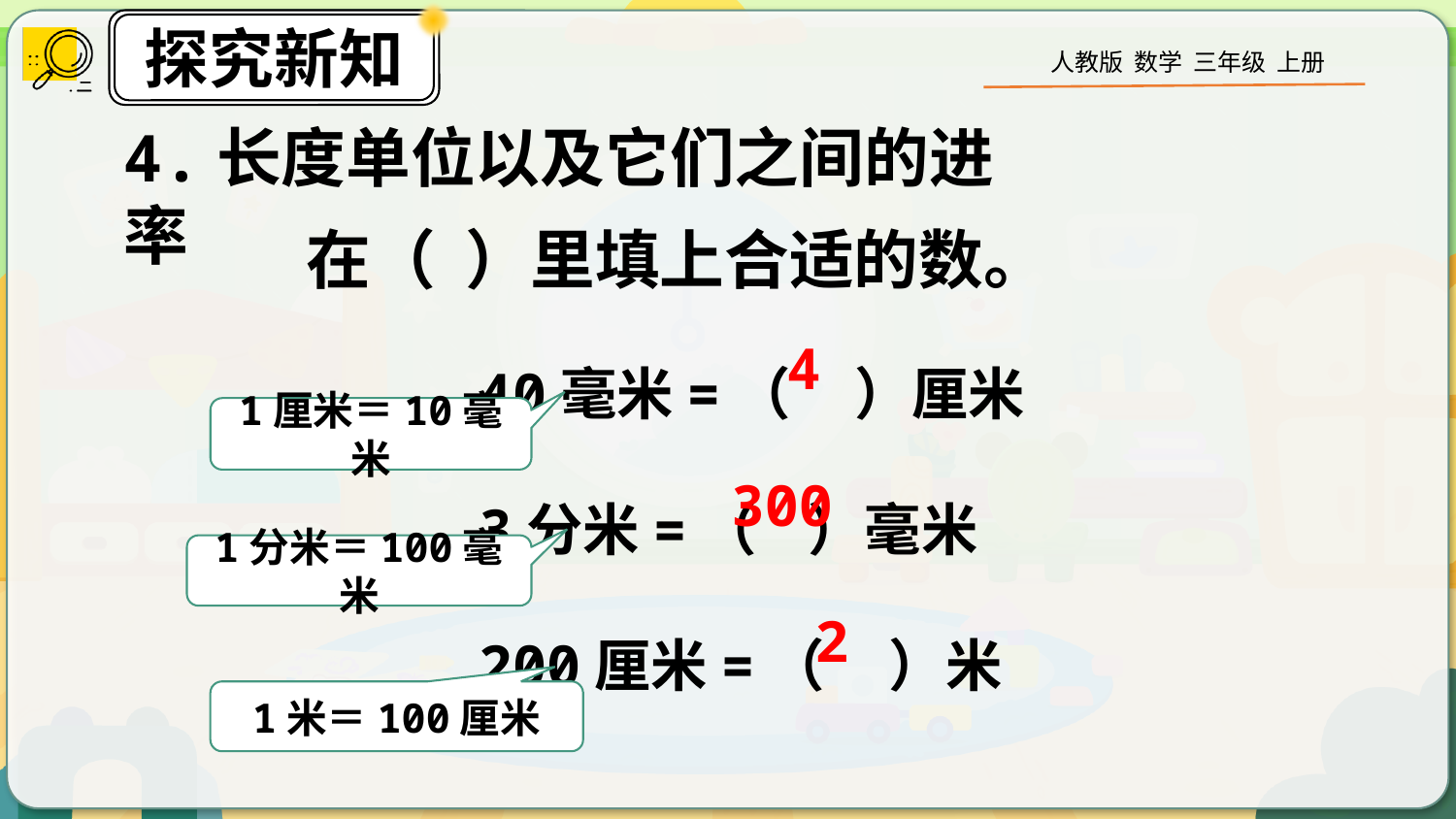

4.长度单位以及它们之间的进率

在（  ）里填上合适的数。
40毫米=（     ）厘米
3分米=（    ）毫米
200厘米=（     ）米
4
1厘米＝10毫米
300
1分米＝100毫米
2
1米＝100厘米